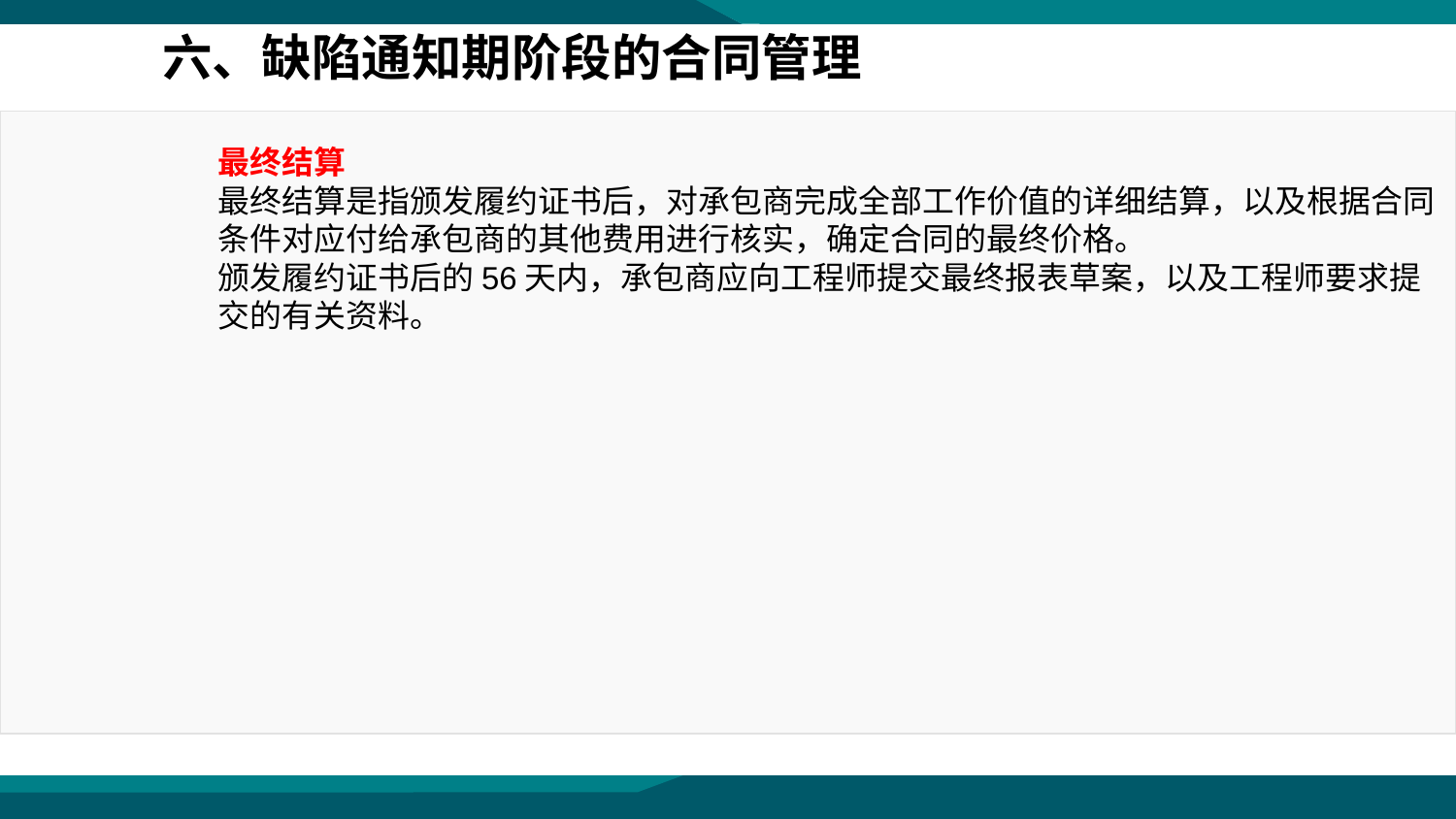

六、缺陷通知期阶段的合同管理
最终结算
最终结算是指颁发履约证书后，对承包商完成全部工作价值的详细结算，以及根据合同条件对应付给承包商的其他费用进行核实，确定合同的最终价格。
颁发履约证书后的56天内，承包商应向工程师提交最终报表草案，以及工程师要求提交的有关资料。